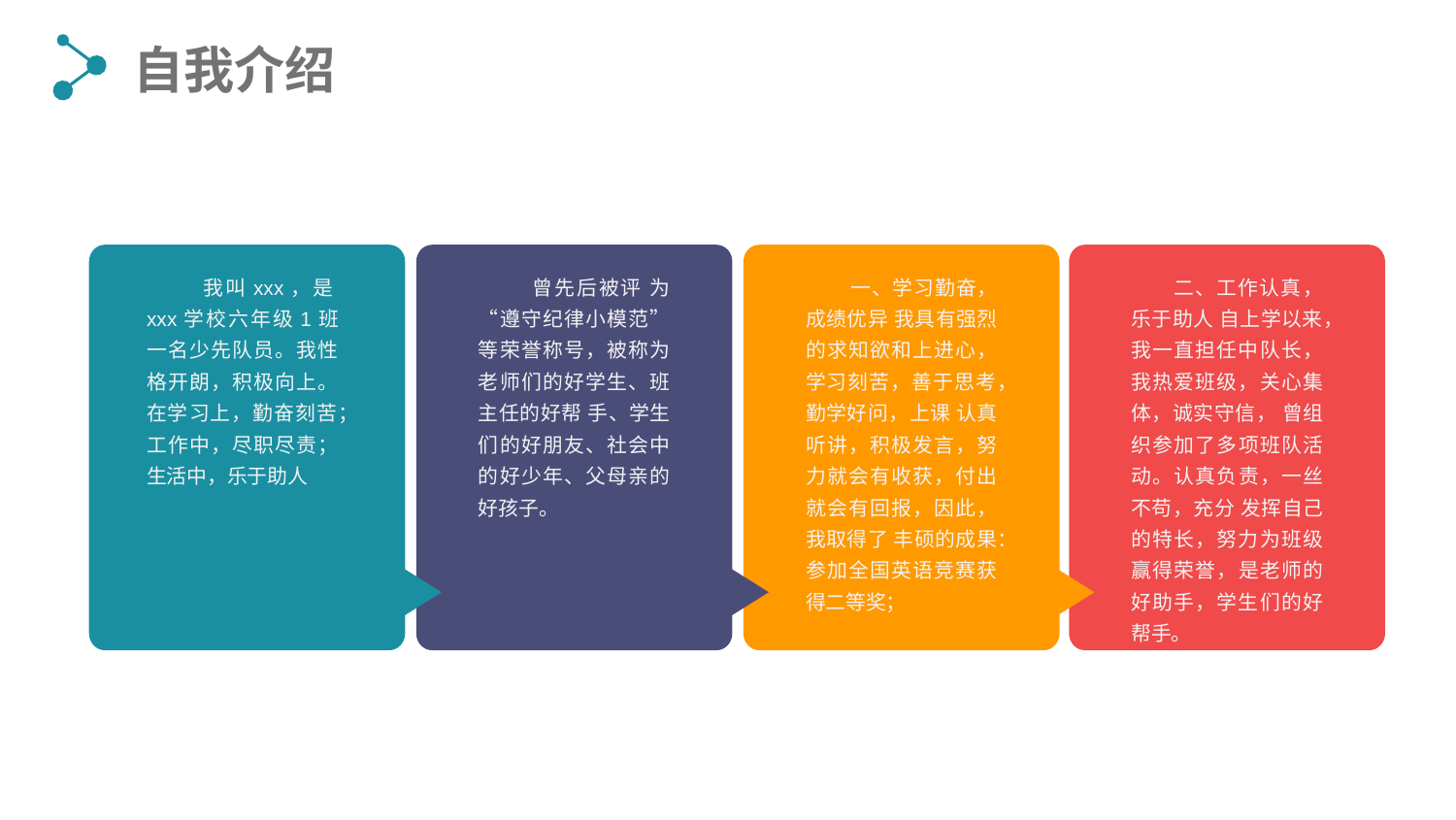

自我介绍

       我叫xxx，是xxx学校六年级1班一名少先队员。我性格开朗，积极向上。 在学习上，勤奋刻苦；工作中，尽职尽责；生活中，乐于助人
       曾先后被评 为“遵守纪律小模范”等荣誉称号，被称为老师们的好学生、班主任的好帮 手、学生们的好朋友、社会中的好少年、父母亲的好孩子。
       一、学习勤奋，成绩优异 我具有强烈的求知欲和上进心，学习刻苦，善于思考，勤学好问，上课 认真听讲，积极发言，努力就会有收获，付出就会有回报，因此，我取得了 丰硕的成果：参加全国英语竞赛获得二等奖；
      二、工作认真，乐于助人 自上学以来，我一直担任中队长，我热爱班级，关心集体，诚实守信， 曾组织参加了多项班队活动。认真负责，一丝不苟，充分 发挥自己的特长，努力为班级赢得荣誉，是老师的好助手，学生们的好帮手。